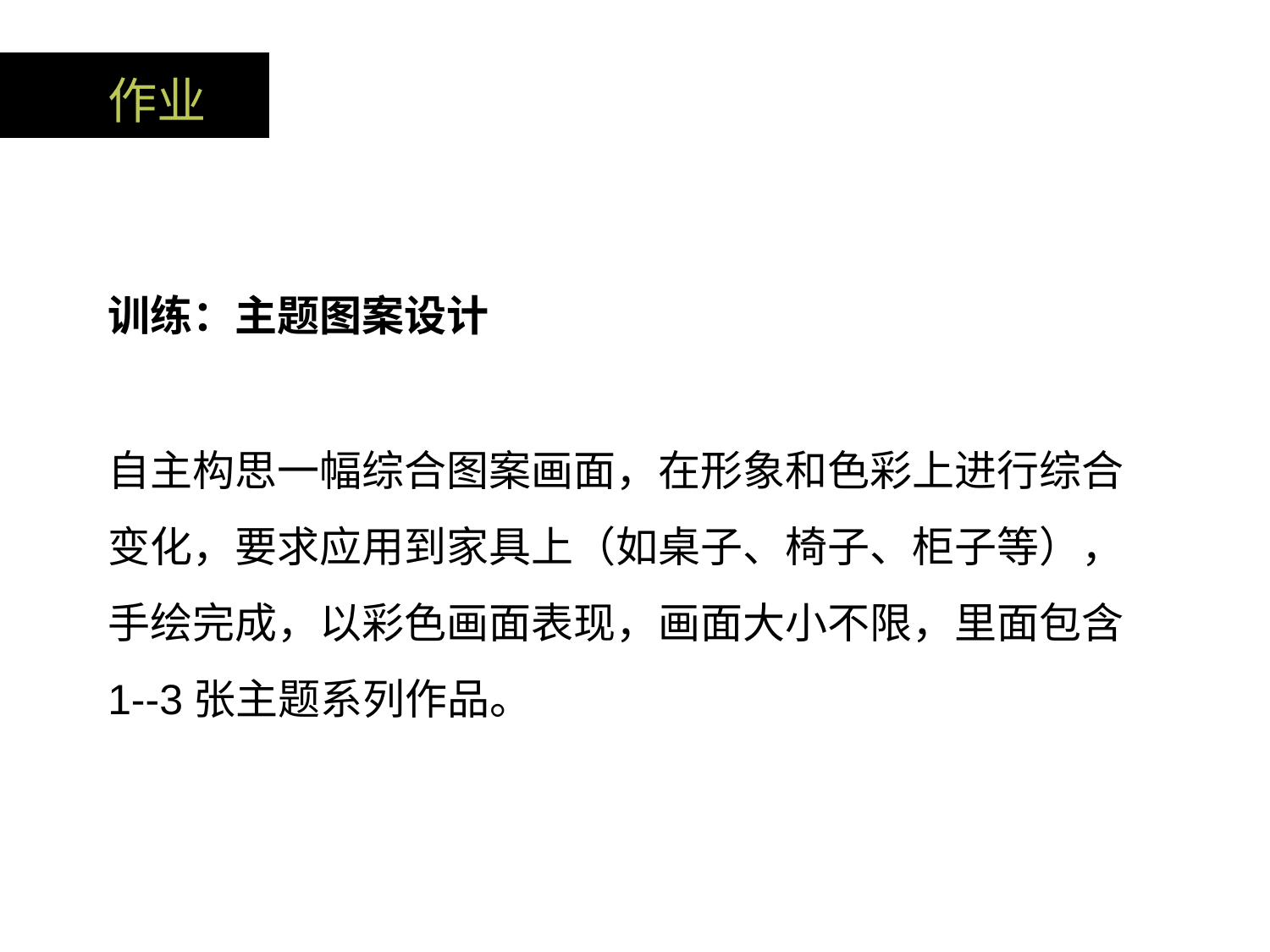

作业
训练：主题图案设计

自主构思一幅综合图案画面，在形象和色彩上进行综合变化，要求应用到家具上（如桌子、椅子、柜子等），手绘完成，以彩色画面表现，画面大小不限，里面包含1--3张主题系列作品。